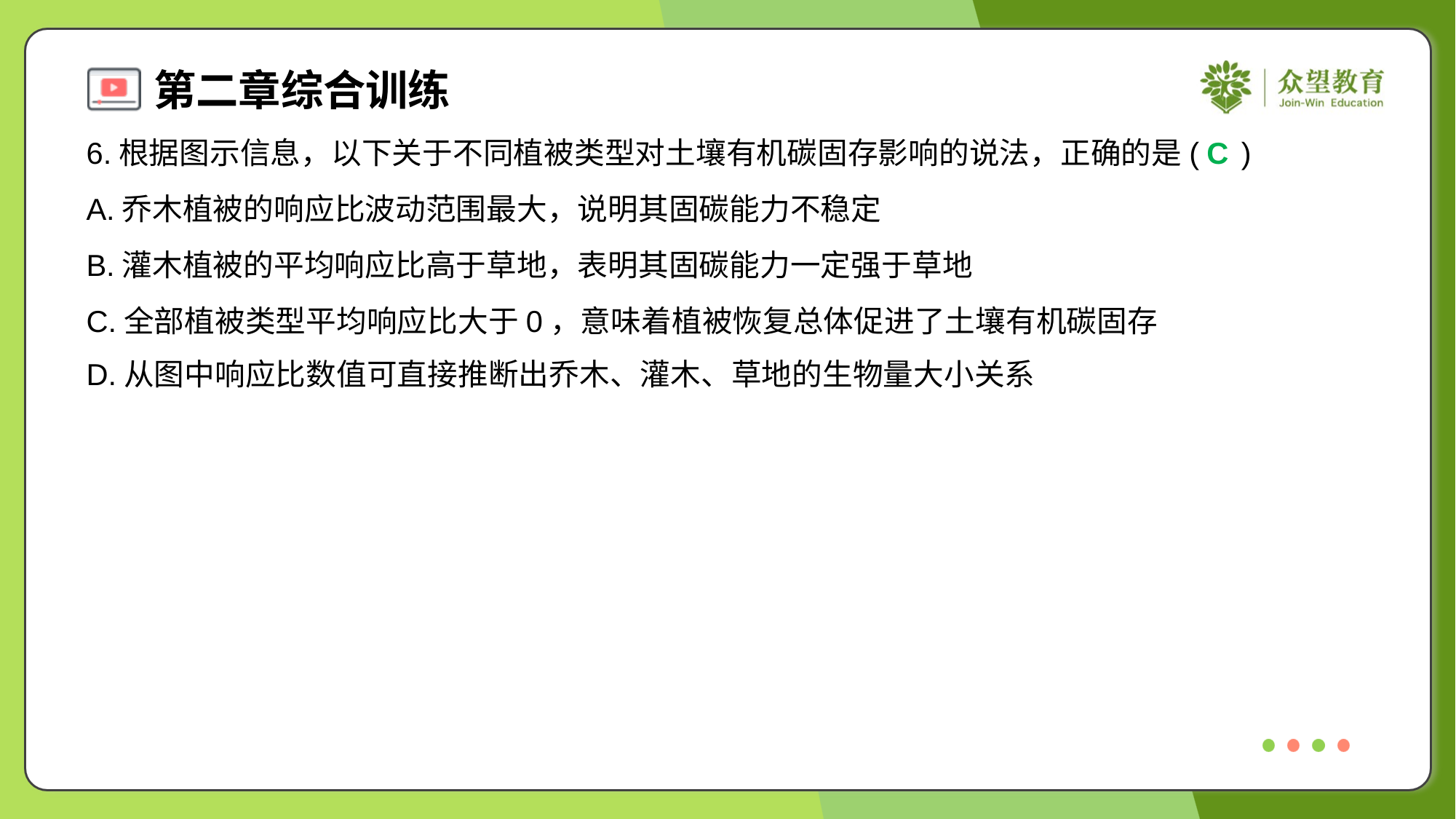

6.根据图示信息，以下关于不同植被类型对土壤有机碳固存影响的说法，正确的是(     )
C
A.乔木植被的响应比波动范围最大，说明其固碳能力不稳定
B.灌木植被的平均响应比高于草地，表明其固碳能力一定强于草地
C.全部植被类型平均响应比大于0，意味着植被恢复总体促进了土壤有机碳固存
D.从图中响应比数值可直接推断出乔木、灌木、草地的生物量大小关系